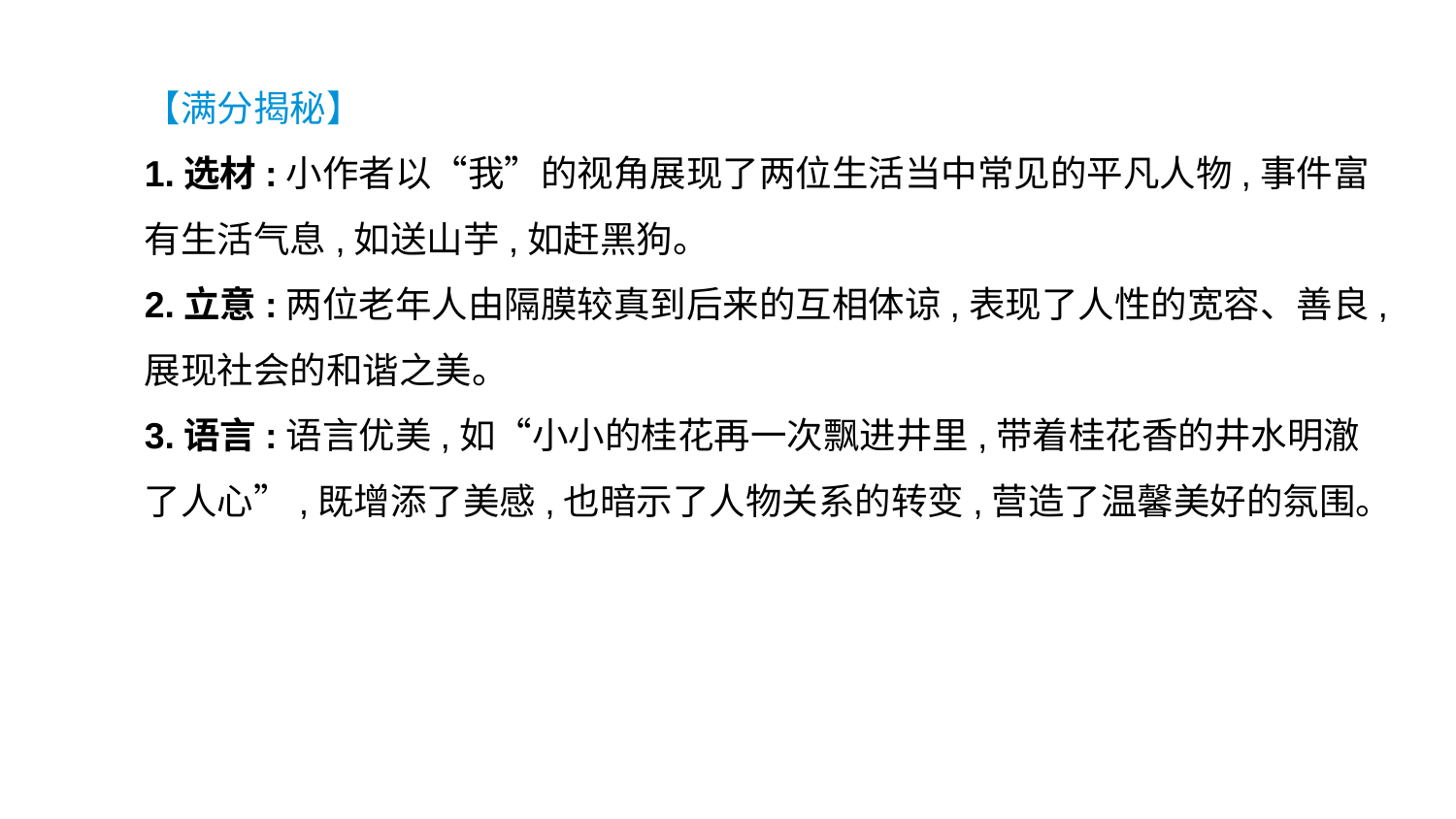

【满分揭秘】
1.选材:小作者以“我”的视角展现了两位生活当中常见的平凡人物,事件富有生活气息,如送山芋,如赶黑狗。
2.立意:两位老年人由隔膜较真到后来的互相体谅,表现了人性的宽容、善良,展现社会的和谐之美。
3.语言:语言优美,如“小小的桂花再一次飘进井里,带着桂花香的井水明澈了人心”,既增添了美感,也暗示了人物关系的转变,营造了温馨美好的氛围。